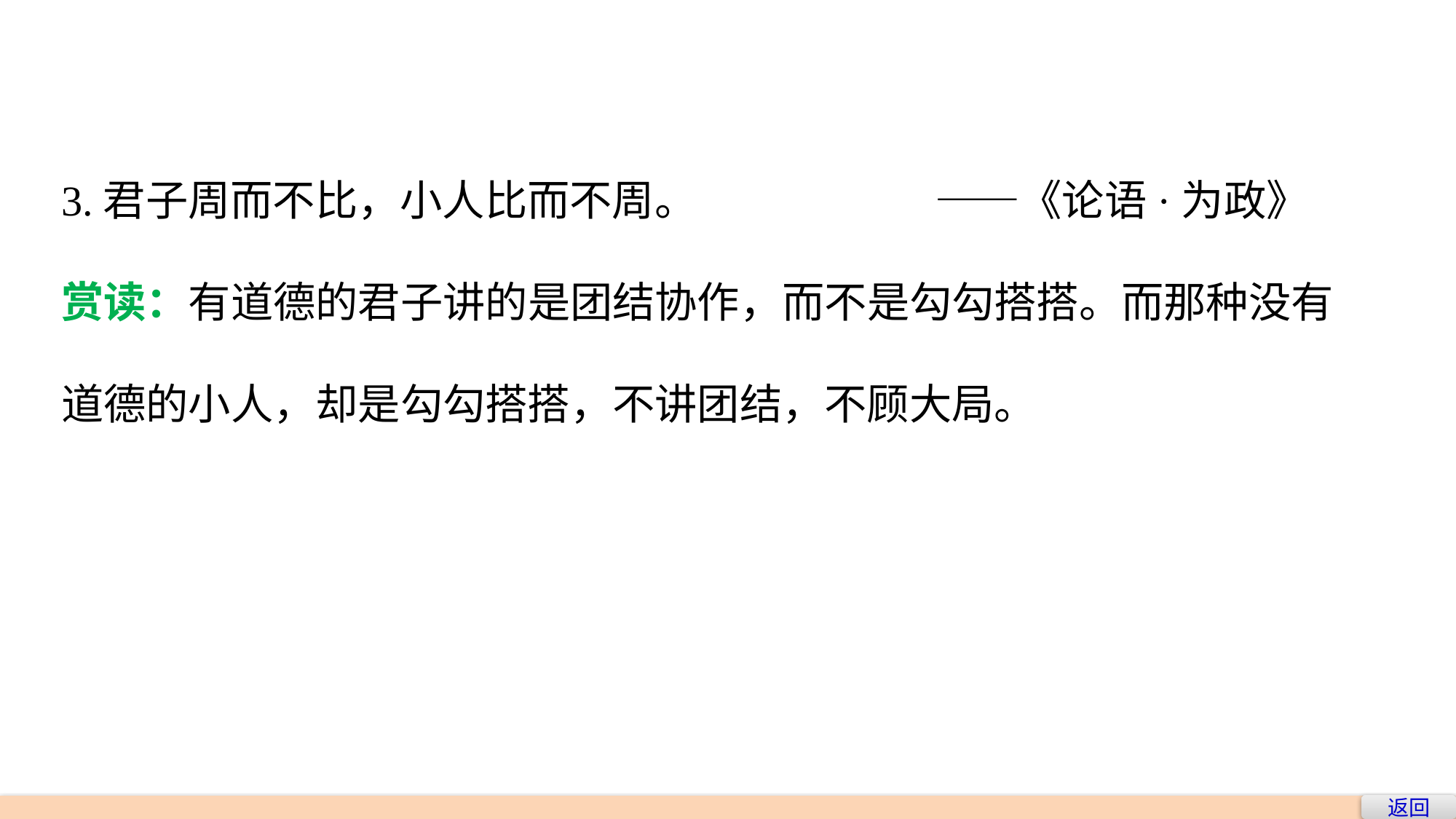

3.君子周而不比，小人比而不周。			——《论语·为政》
赏读：有道德的君子讲的是团结协作，而不是勾勾搭搭。而那种没有道德的小人，却是勾勾搭搭，不讲团结，不顾大局。
返回